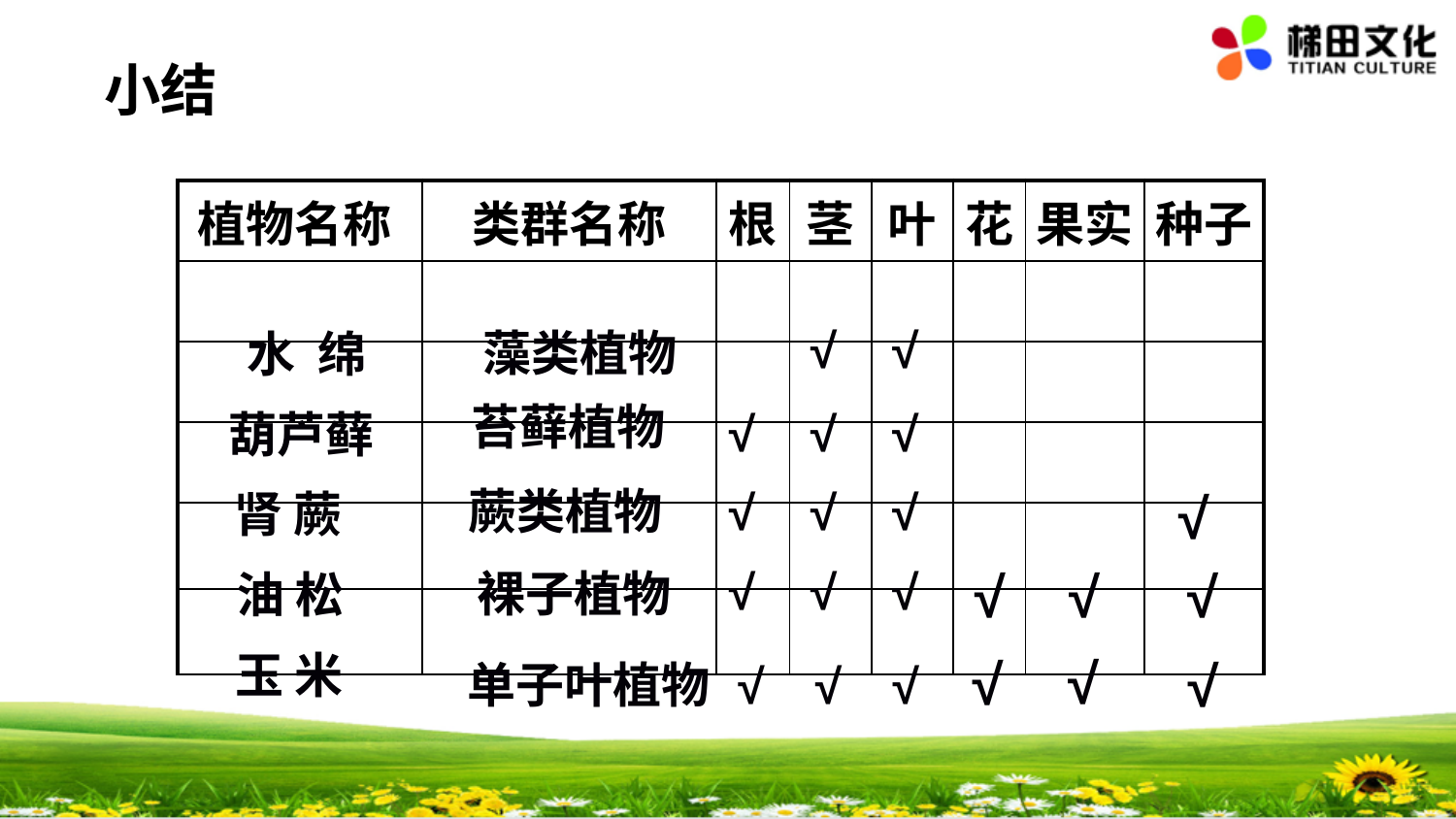

#
小结
| 植物名称 | 类群名称 | 根 | 茎 | 叶 | 花 | 果实 | 种子 |
| --- | --- | --- | --- | --- | --- | --- | --- |
|  |  |  |  |  |  |  |  |
|  |  |  |  |  |  |  |  |
|  |  |  |  |  |  |  |  |
|  |  |  |  |  |  |  |  |
|  |  |  |  |  |  |  |  |

√
√
藻类植物

水  绵
苔藓植物
√
√
√
葫芦藓
蕨类植物
√
√
√
√
肾 蕨

√
√
√
√
√
√
裸子植物
油 松
玉 米
√
√
√
单子叶植物
√
√
√